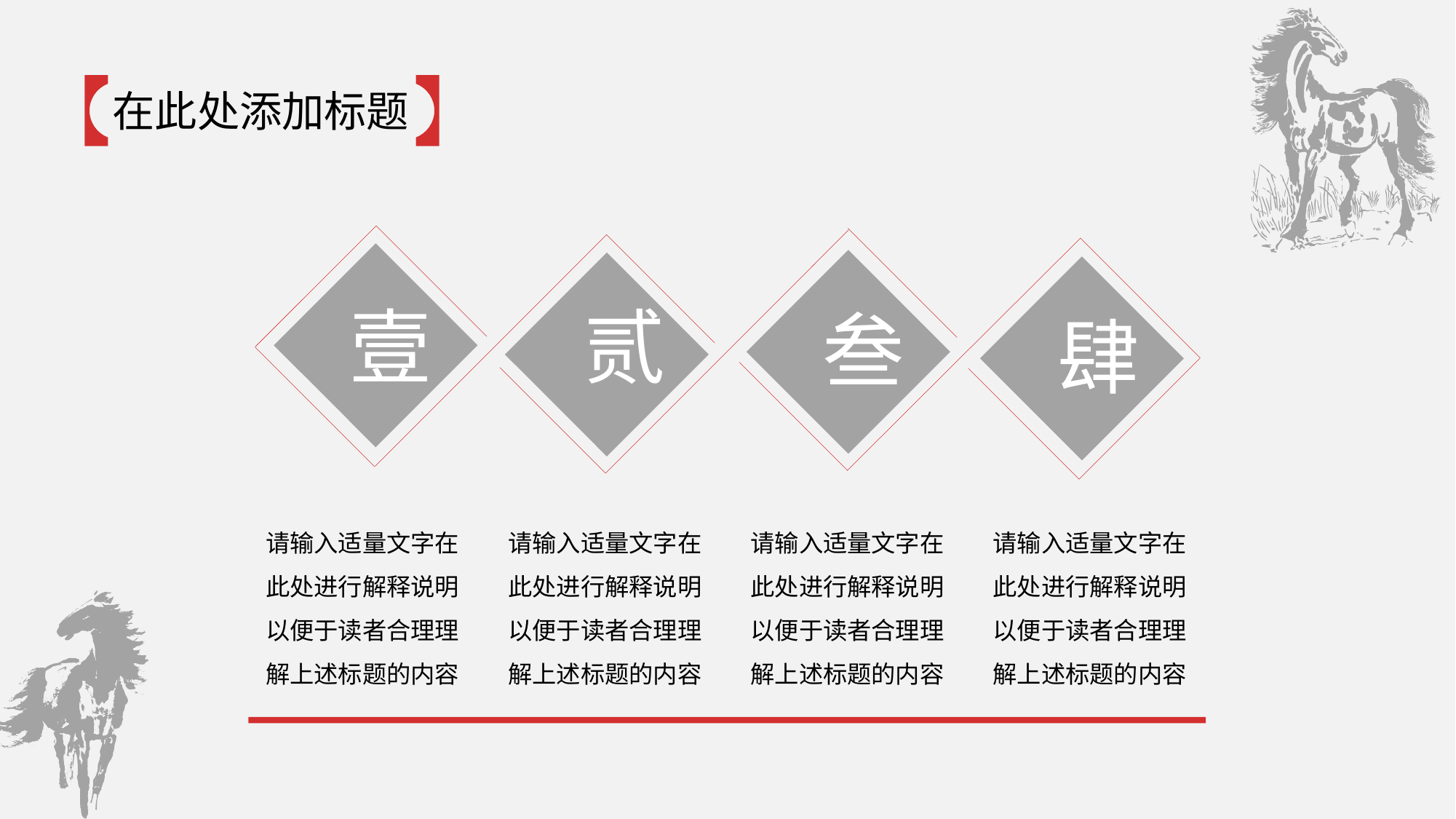

在此处添加标题

壹
贰
叁
肆
请输入适量文字在此处进行解释说明以便于读者合理理解上述标题的内容
请输入适量文字在此处进行解释说明以便于读者合理理解上述标题的内容
请输入适量文字在此处进行解释说明以便于读者合理理解上述标题的内容
请输入适量文字在此处进行解释说明以便于读者合理理解上述标题的内容